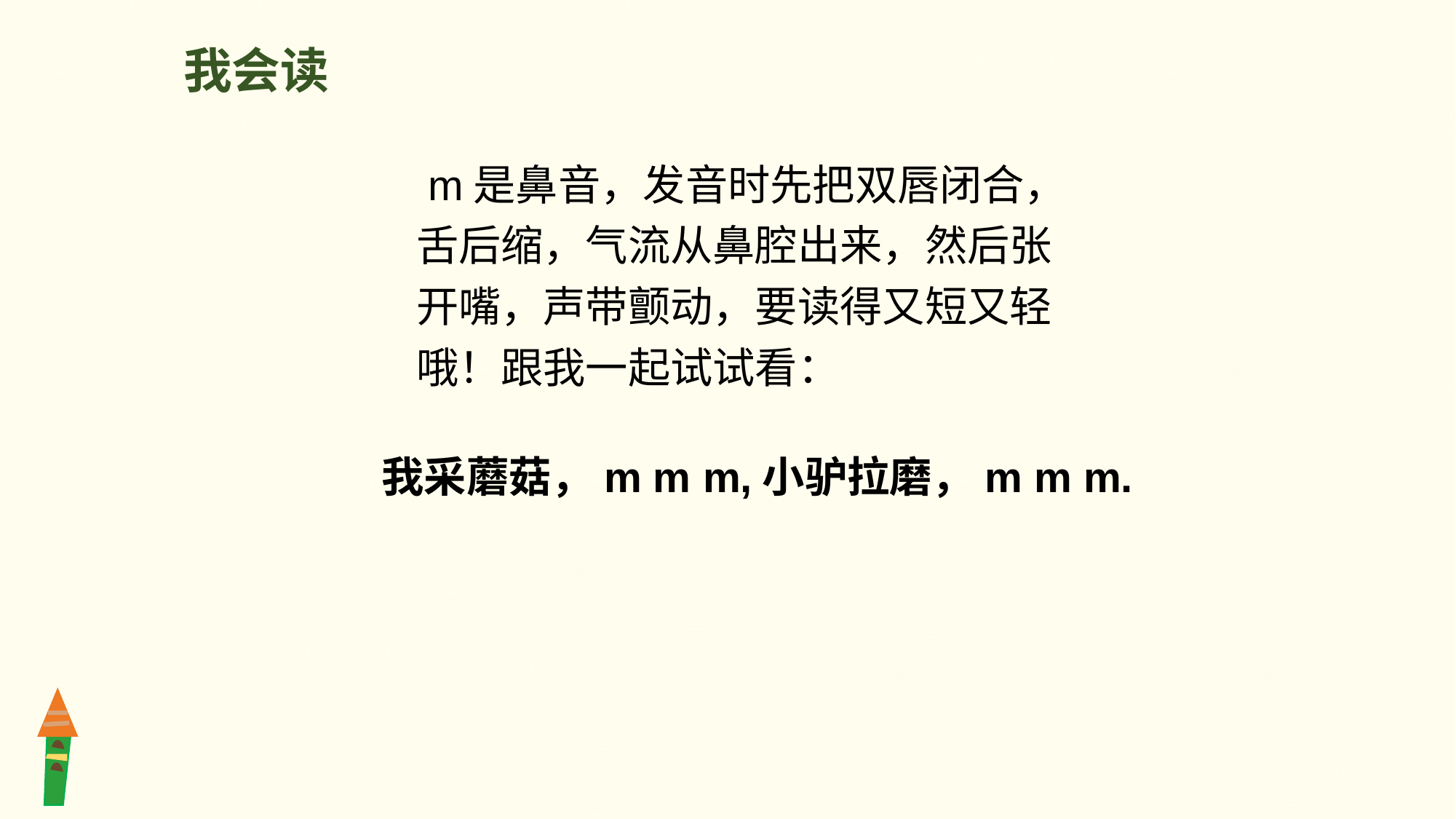

我会读
 m是鼻音，发音时先把双唇闭合，舌后缩，气流从鼻腔出来，然后张开嘴，声带颤动，要读得又短又轻哦！跟我一起试试看：
我采蘑菇，m m m,小驴拉磨，m m m.